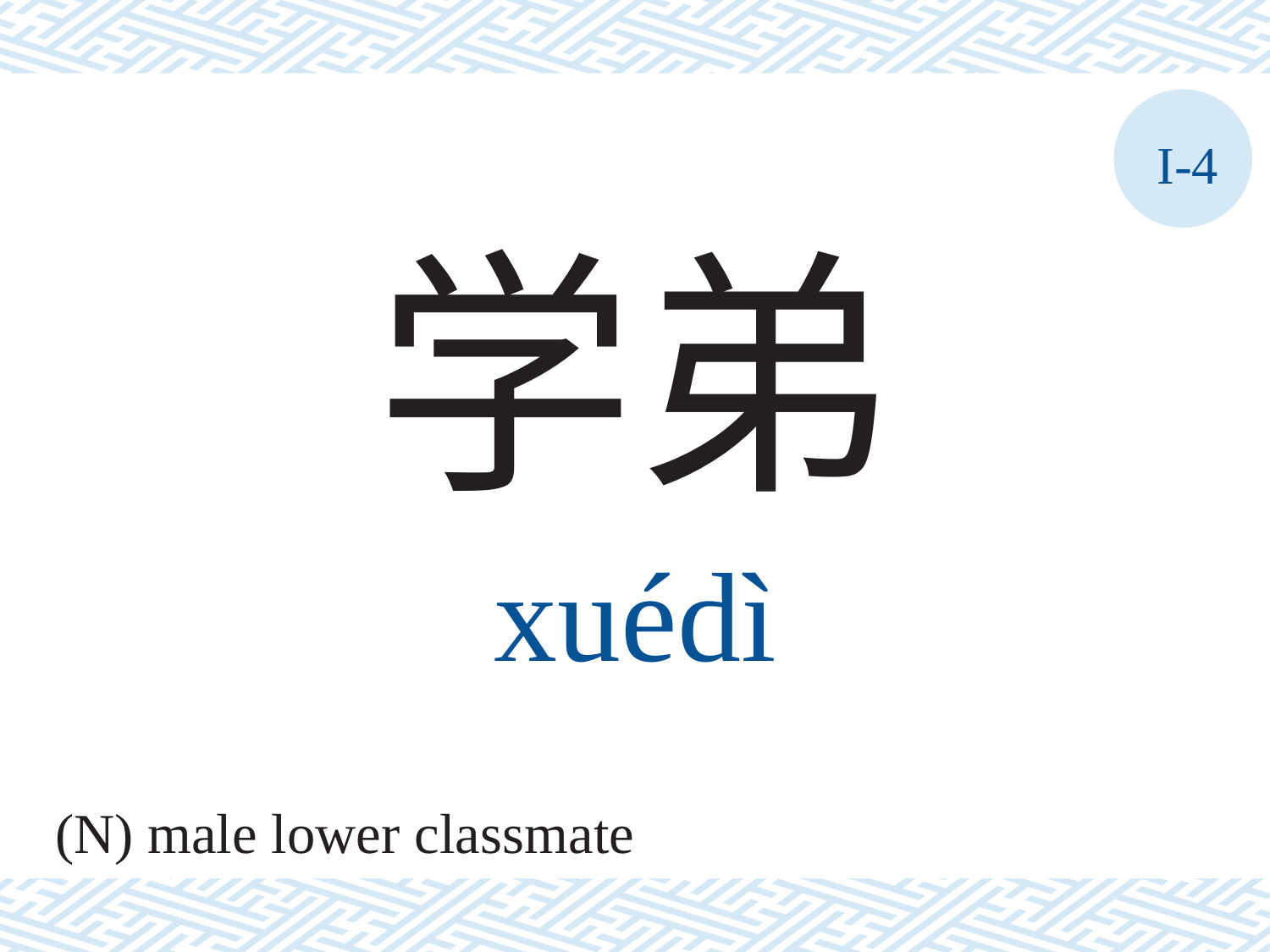

I-4
学弟
xuédì
(N) male lower classmate